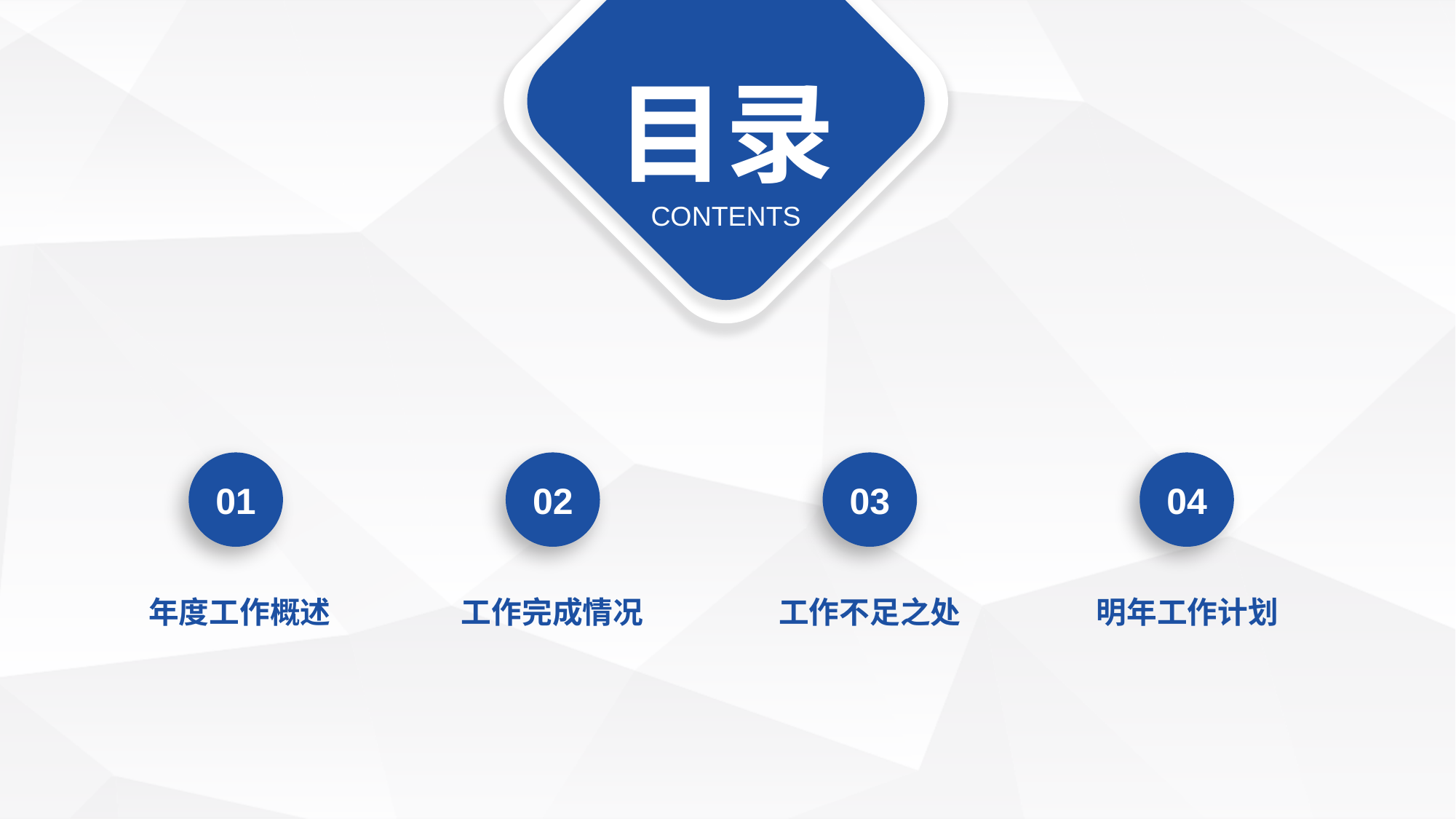

目录
CONTENTS
01
02
03
04
年度工作概述
工作完成情况
工作不足之处
明年工作计划